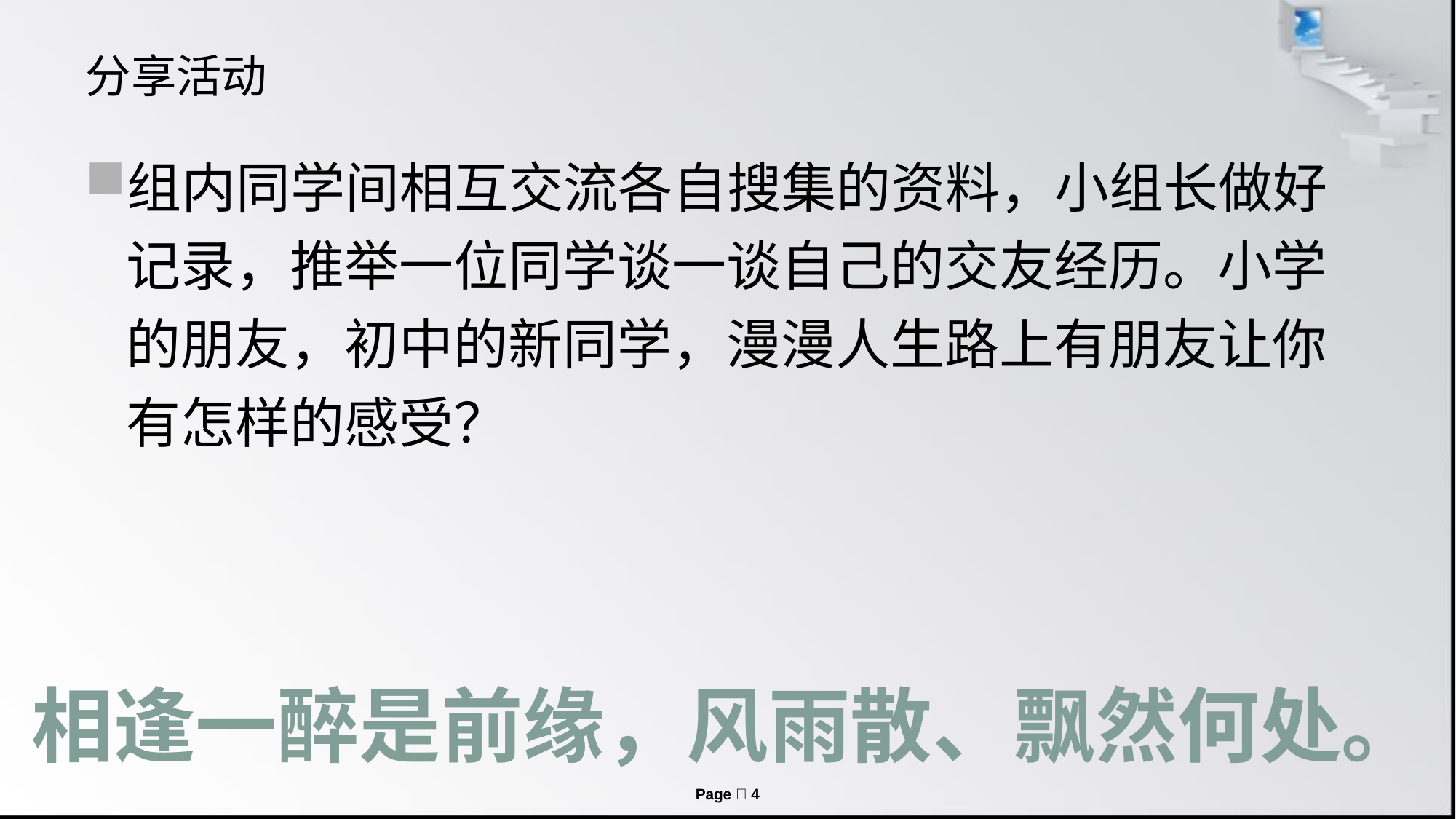

# 分享活动
组内同学间相互交流各自搜集的资料，小组长做好记录，推举一位同学谈一谈自己的交友经历。小学的朋友，初中的新同学，漫漫人生路上有朋友让你有怎样的感受？

相逢一醉是前缘，风雨散、飘然何处。